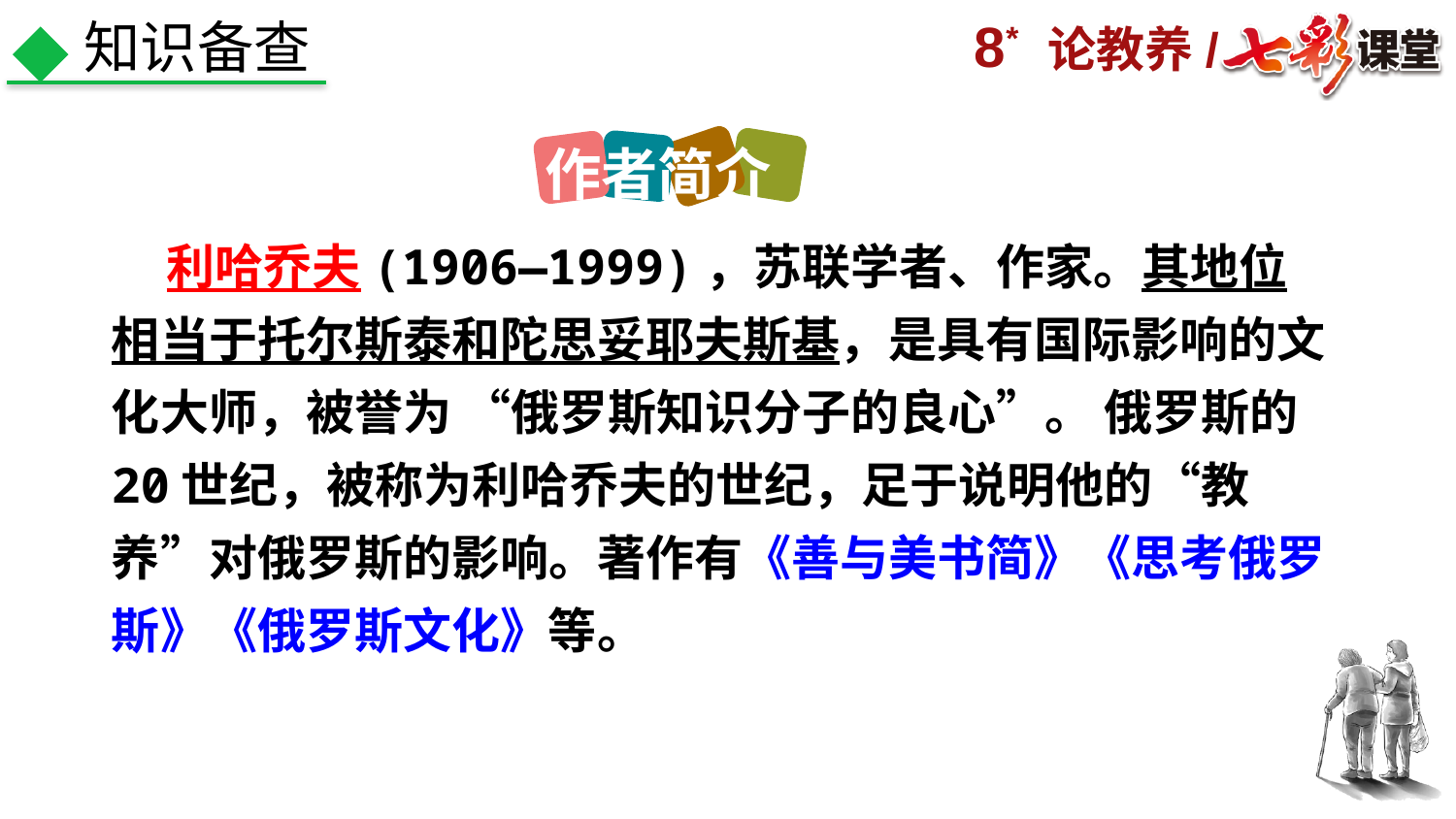

知识备查

作者简介

    利哈乔夫(1906—1999)，苏联学者、作家。其地位相当于托尔斯泰和陀思妥耶夫斯基，是具有国际影响的文化大师，被誉为 “俄罗斯知识分子的良心”。 俄罗斯的20世纪，被称为利哈乔夫的世纪，足于说明他的“教养”对俄罗斯的影响。著作有《善与美书简》《思考俄罗斯》《俄罗斯文化》等。